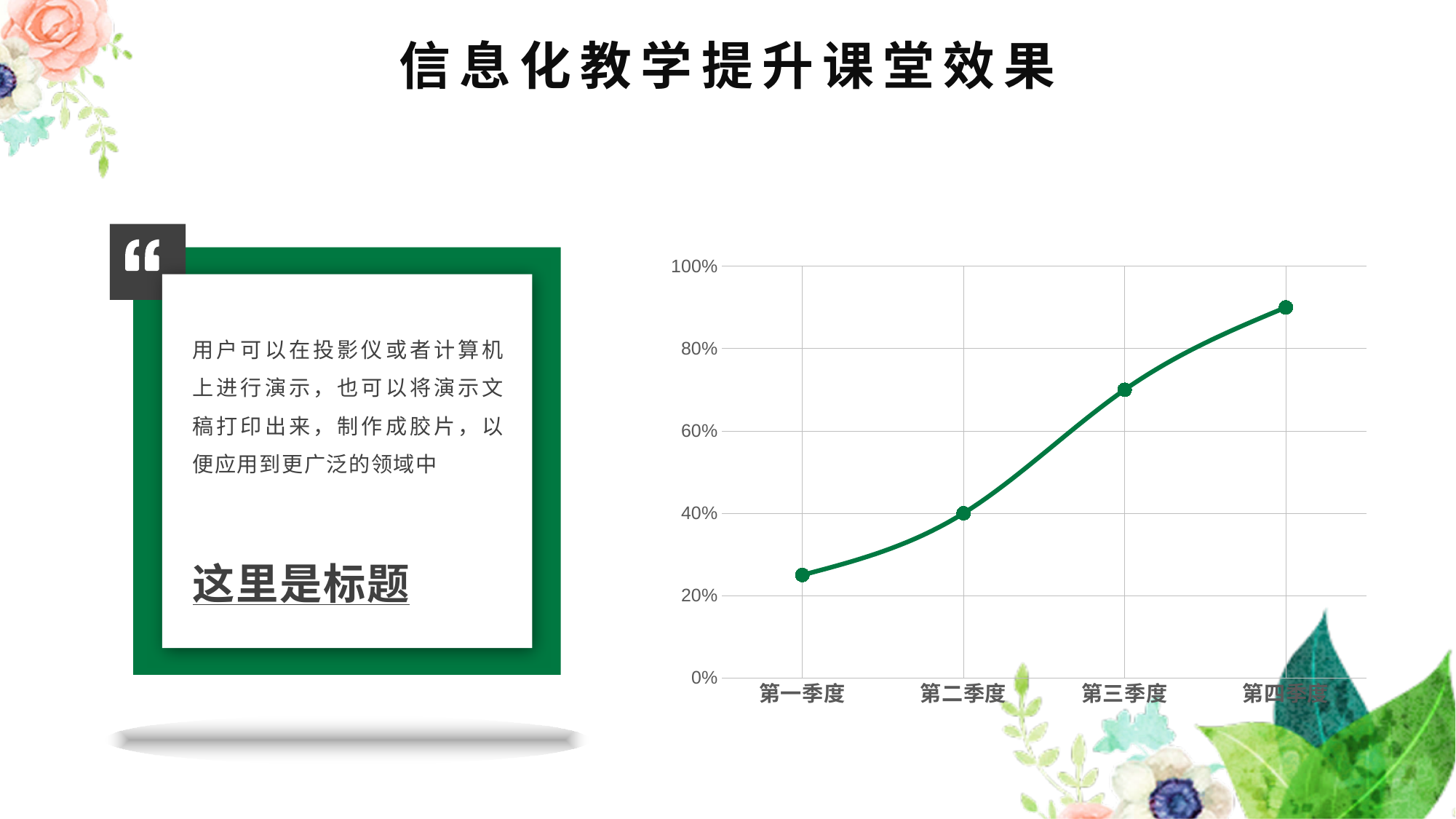

信息化教学提升课堂效果

### Chart

| Category | 系列 1 |
|---|---|
| 第一季度 | 0.25 |
| 第二季度 | 0.4 |
| 第三季度 | 0.7 |
| 第四季度 | 0.9 |
用户可以在投影仪或者计算机上进行演示，也可以将演示文稿打印出来，制作成胶片，以便应用到更广泛的领域中
这里是标题